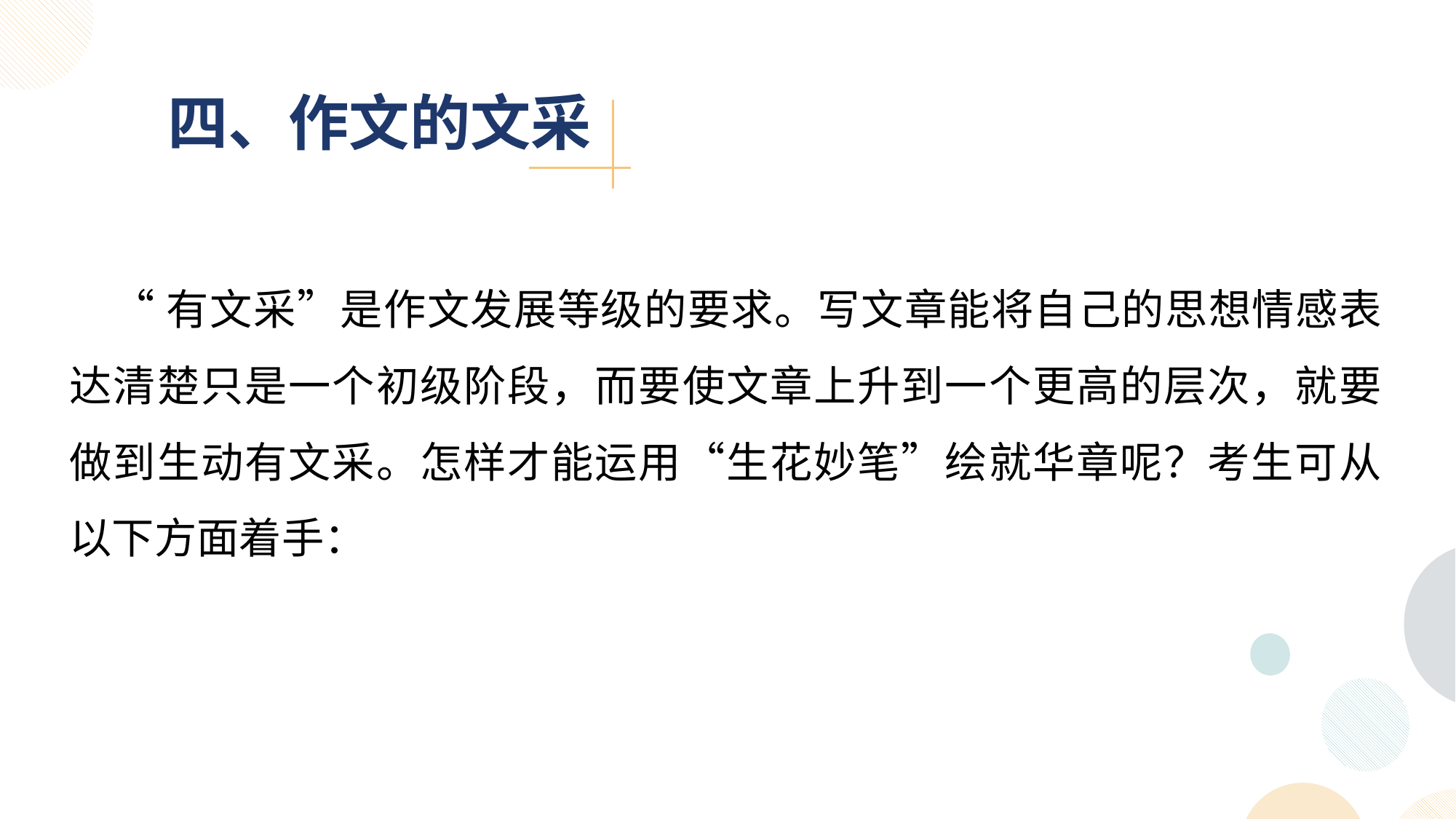

四、作文的文采
    “有文采”是作文发展等级的要求。写文章能将自己的思想情感表达清楚只是一个初级阶段，而要使文章上升到一个更高的层次，就要做到生动有文采。怎样才能运用“生花妙笔”绘就华章呢？考生可从以下方面着手：